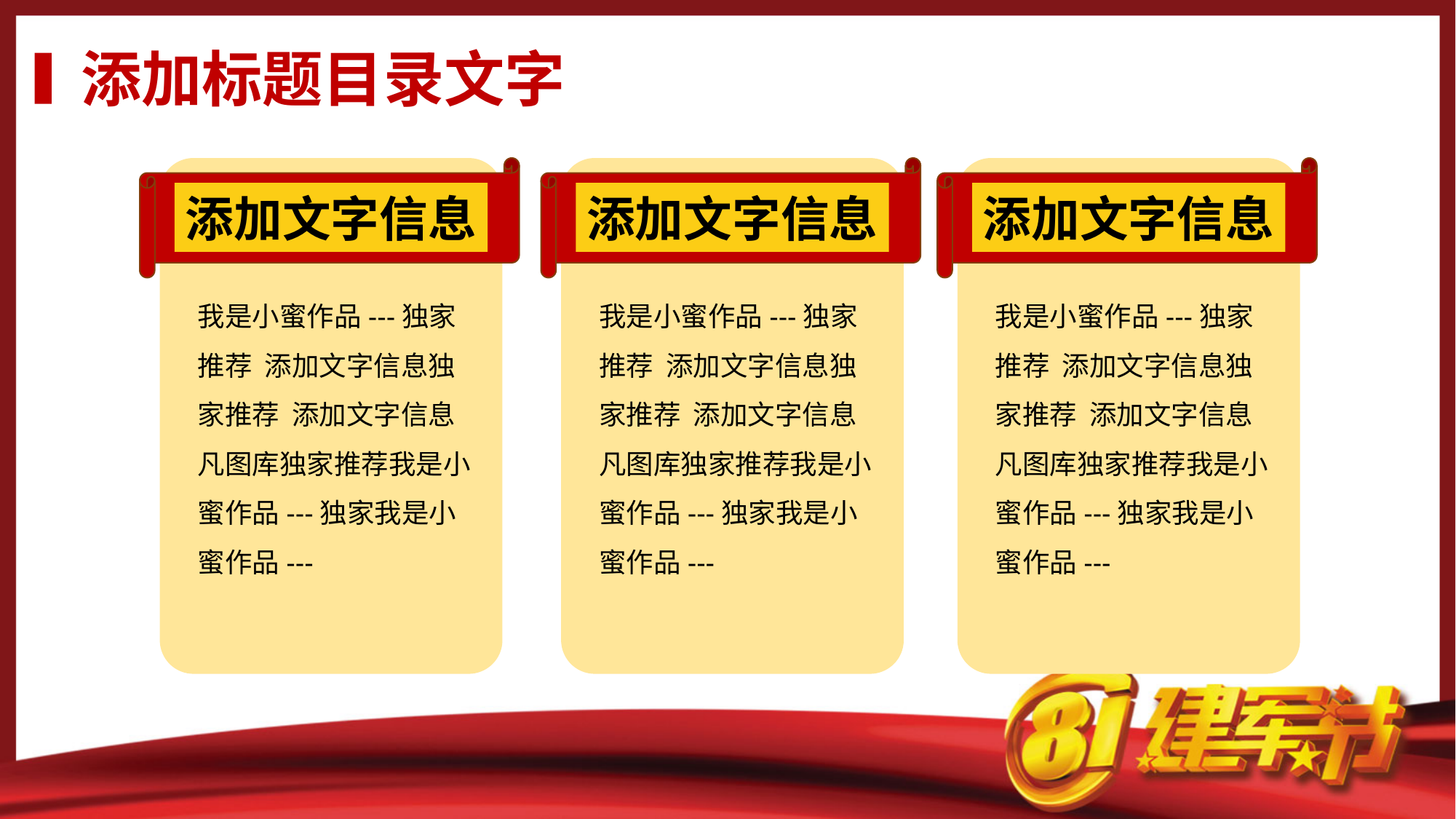

添加标题目录文字

添加文字信息

添加文字信息

添加文字信息
我是小蜜作品---独家推荐  添加文字信息独家推荐  添加文字信息凡图库独家推荐我是小蜜作品---独家我是小蜜作品---
我是小蜜作品---独家推荐  添加文字信息独家推荐  添加文字信息凡图库独家推荐我是小蜜作品---独家我是小蜜作品---
我是小蜜作品---独家推荐  添加文字信息独家推荐  添加文字信息凡图库独家推荐我是小蜜作品---独家我是小蜜作品---